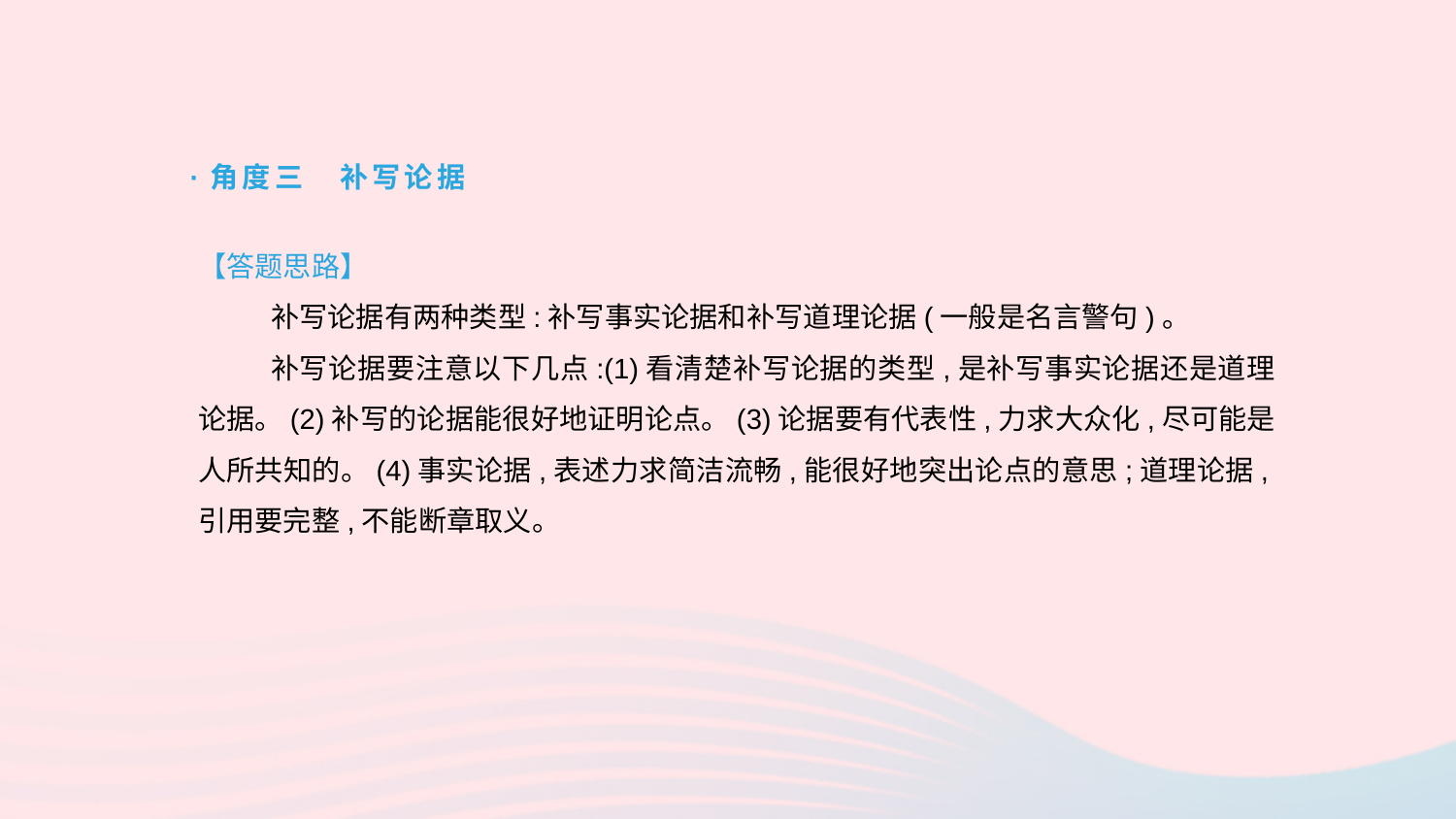

·角度三　补写论据
【答题思路】
补写论据有两种类型:补写事实论据和补写道理论据(一般是名言警句)。
补写论据要注意以下几点:(1)看清楚补写论据的类型,是补写事实论据还是道理论据。(2)补写的论据能很好地证明论点。(3)论据要有代表性,力求大众化,尽可能是人所共知的。(4)事实论据,表述力求简洁流畅,能很好地突出论点的意思;道理论据,引用要完整,不能断章取义。